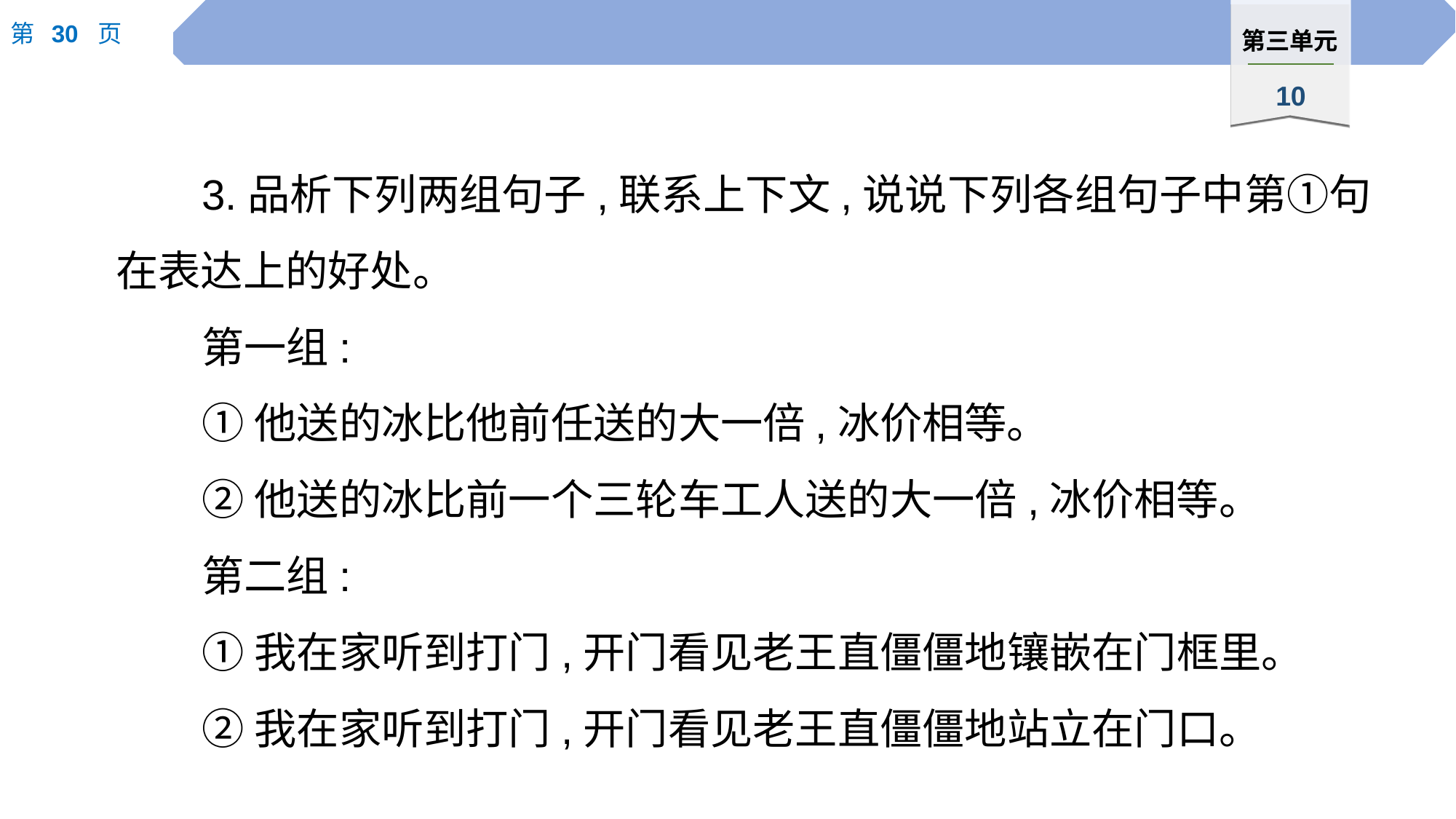

3.品析下列两组句子,联系上下文,说说下列各组句子中第①句在表达上的好处。
第一组:
①他送的冰比他前任送的大一倍,冰价相等。
②他送的冰比前一个三轮车工人送的大一倍,冰价相等。
第二组:
①我在家听到打门,开门看见老王直僵僵地镶嵌在门框里。
②我在家听到打门,开门看见老王直僵僵地站立在门口。